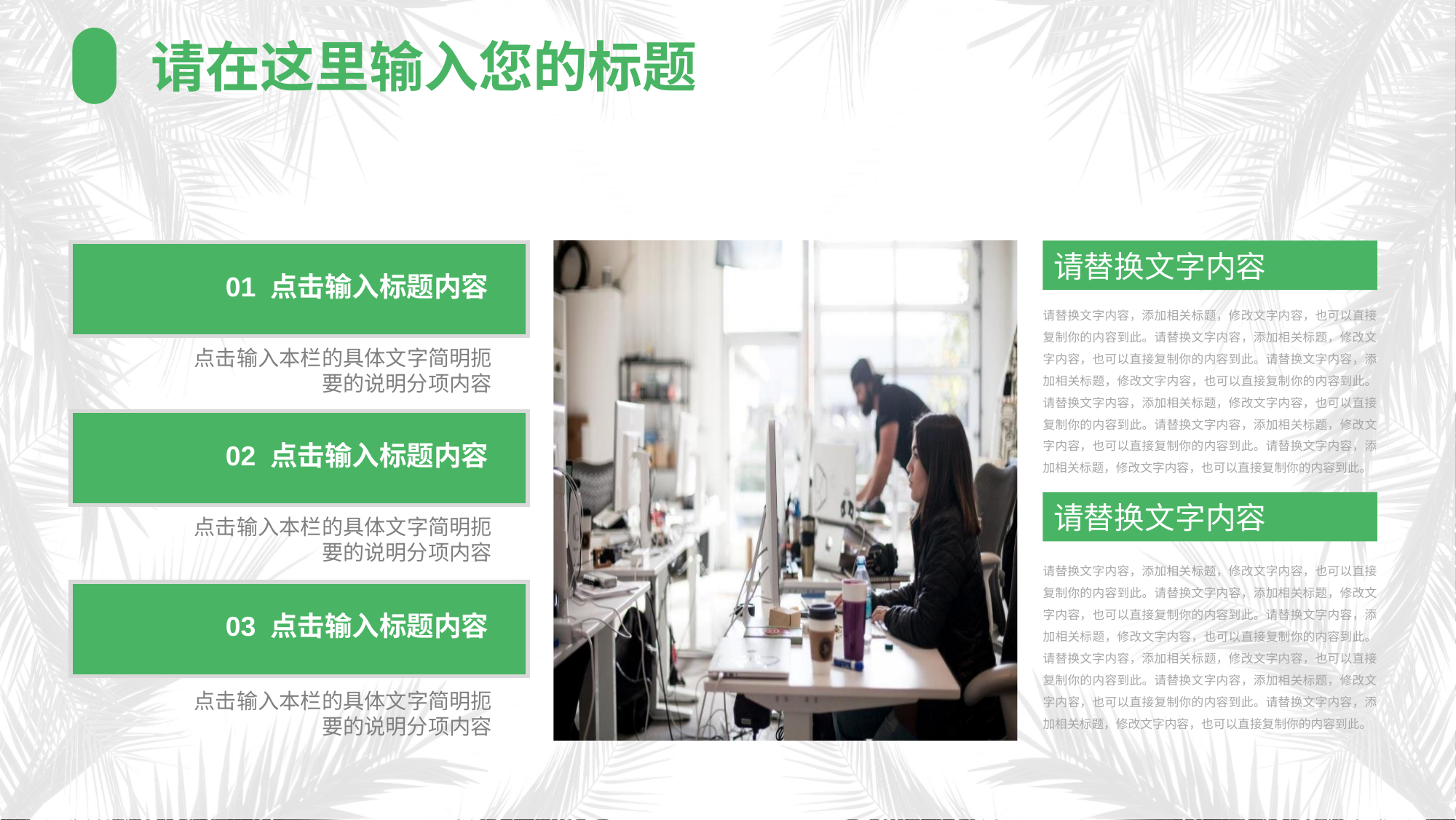

请在这里输入您的标题

请替换文字内容
请替换文字内容，添加相关标题，修改文字内容，也可以直接复制你的内容到此。请替换文字内容，添加相关标题，修改文字内容，也可以直接复制你的内容到此。请替换文字内容，添加相关标题，修改文字内容，也可以直接复制你的内容到此。请替换文字内容，添加相关标题，修改文字内容，也可以直接复制你的内容到此。请替换文字内容，添加相关标题，修改文字内容，也可以直接复制你的内容到此。请替换文字内容，添加相关标题，修改文字内容，也可以直接复制你的内容到此。
请替换文字内容，添加相关标题，修改文字内容，也可以直接复制你的内容到此。请替换文字内容，添加相关标题，修改文字内容，也可以直接复制你的内容到此。请替换文字内容，添加相关标题，修改文字内容，也可以直接复制你的内容到此。请替换文字内容，添加相关标题，修改文字内容，也可以直接复制你的内容到此。请替换文字内容，添加相关标题，修改文字内容，也可以直接复制你的内容到此。请替换文字内容，添加相关标题，修改文字内容，也可以直接复制你的内容到此。
请替换文字内容

01 点击输入标题内容
点击输入本栏的具体文字简明扼要的说明分项内容

02 点击输入标题内容
点击输入本栏的具体文字简明扼要的说明分项内容

03 点击输入标题内容
点击输入本栏的具体文字简明扼要的说明分项内容